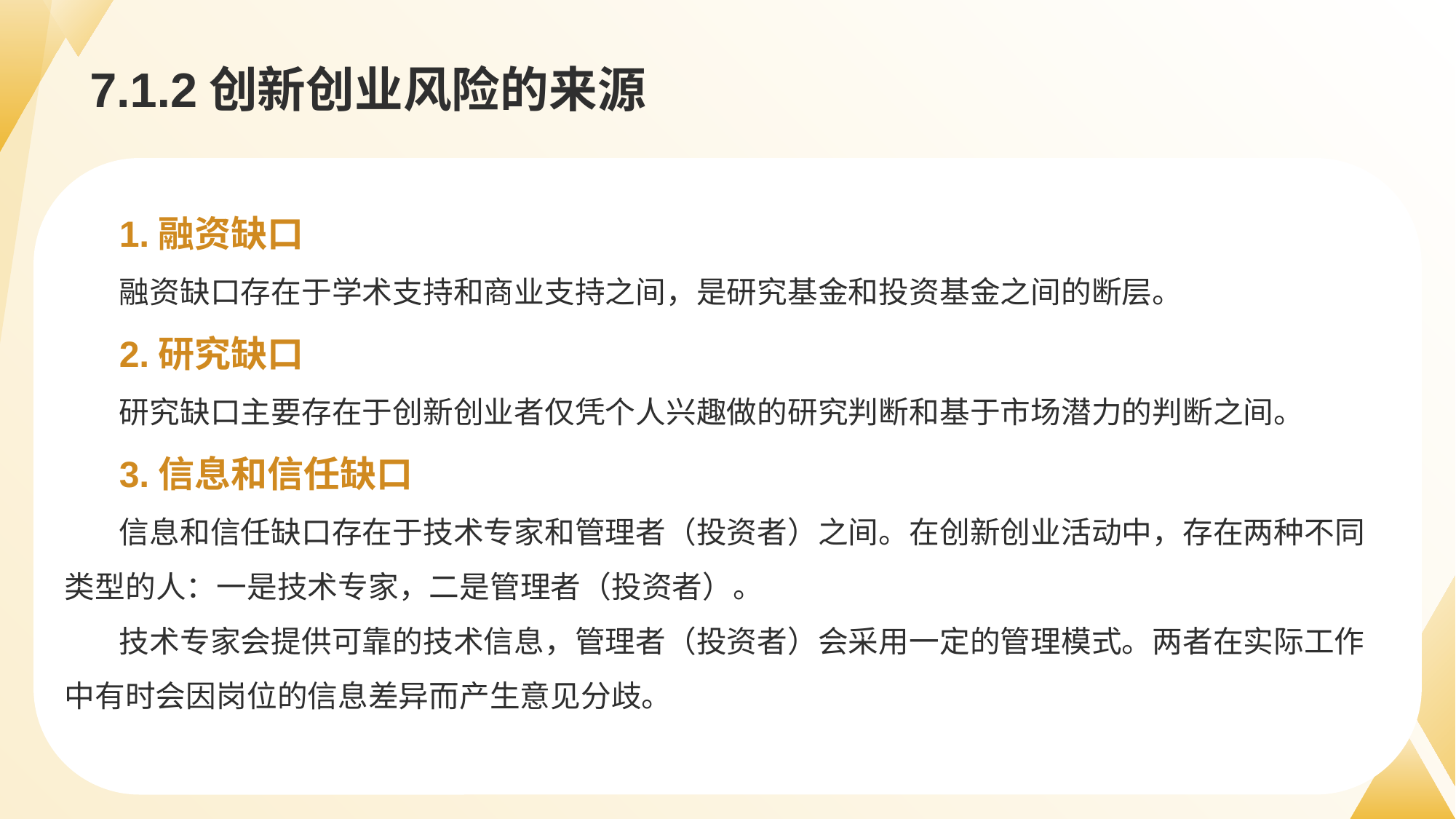

# 7.1.2创新创业风险的来源
1.融资缺口
融资缺口存在于学术支持和商业支持之间，是研究基金和投资基金之间的断层。
2.研究缺口
研究缺口主要存在于创新创业者仅凭个人兴趣做的研究判断和基于市场潜力的判断之间。
3.信息和信任缺口
信息和信任缺口存在于技术专家和管理者（投资者）之间。在创新创业活动中，存在两种不同类型的人：一是技术专家，二是管理者（投资者）。
技术专家会提供可靠的技术信息，管理者（投资者）会采用一定的管理模式。两者在实际工作中有时会因岗位的信息差异而产生意见分歧。